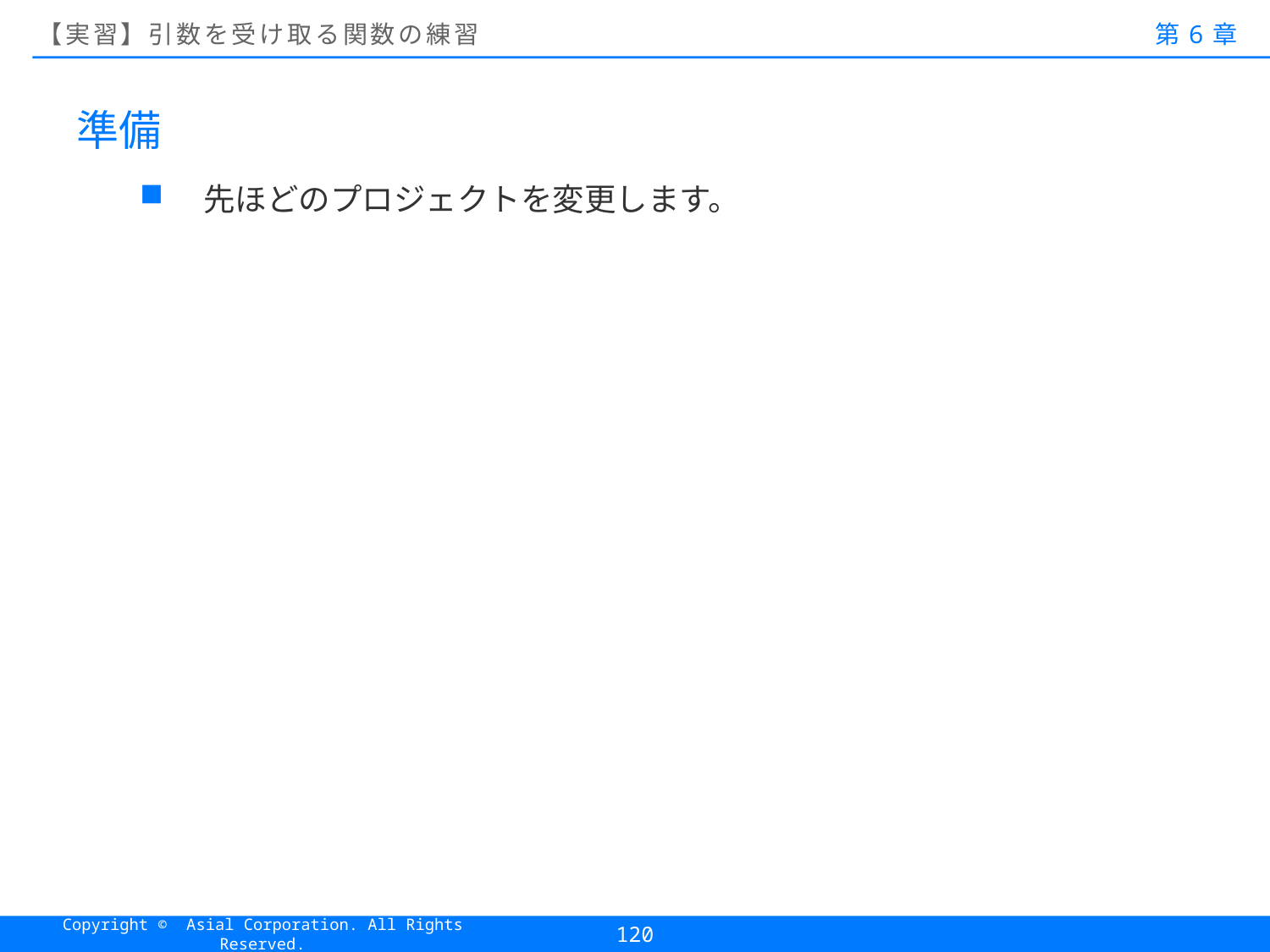

# 【実習】引数を受け取る関数の練習
第6章
準備
先ほどのプロジェクトを変更します。
120